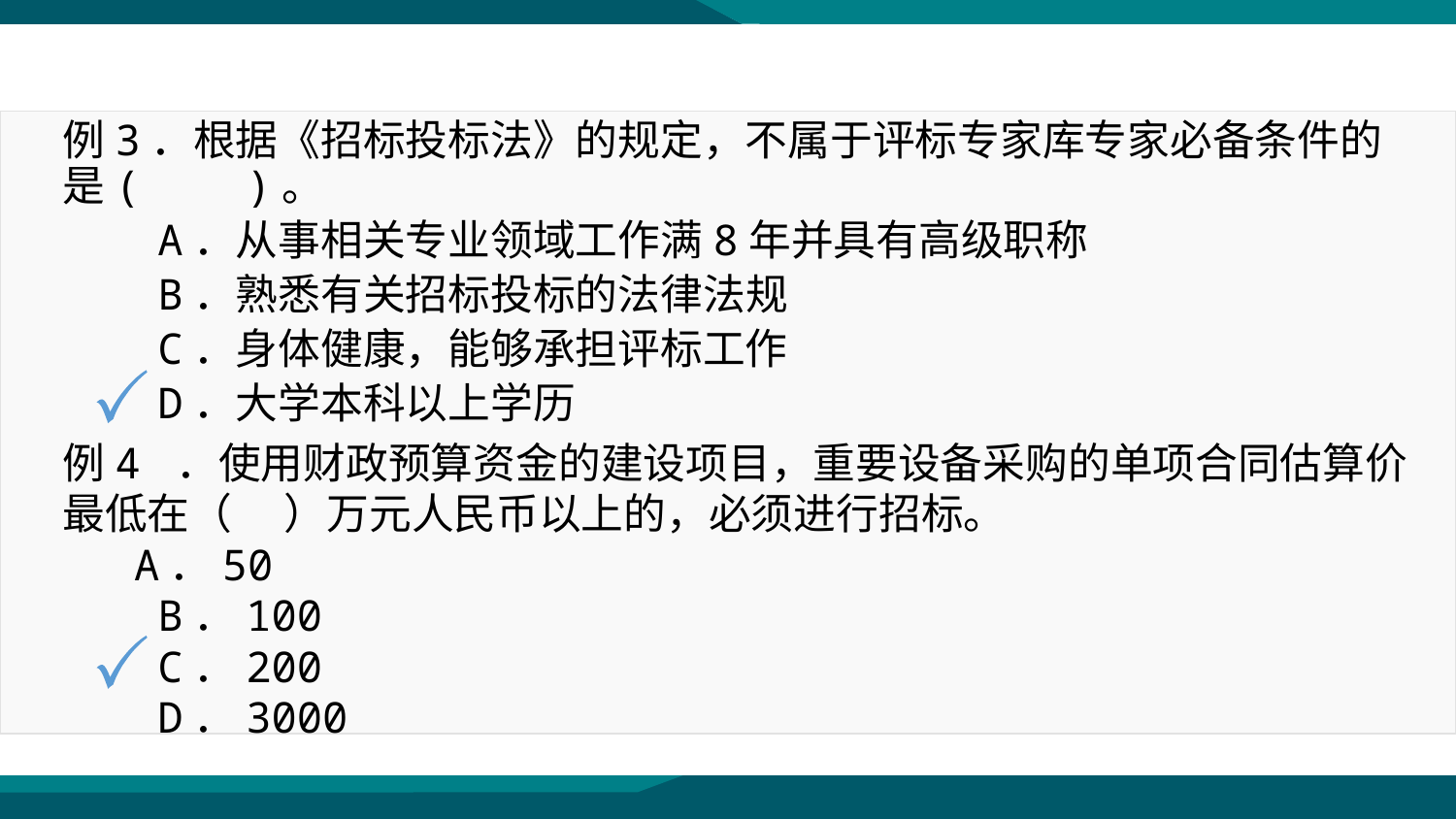

例3．根据《招标投标法》的规定，不属于评标专家库专家必备条件的是(　　)。
　　A．从事相关专业领域工作满8年并具有高级职称
　　B．熟悉有关招标投标的法律法规
　　C．身体健康，能够承担评标工作
　　D．大学本科以上学历
例4 ．使用财政预算资金的建设项目，重要设备采购的单项合同估算价最低在（ 　）万元人民币以上的，必须进行招标。
 　 A．50
　　B．100
　　C．200
　　D．3000